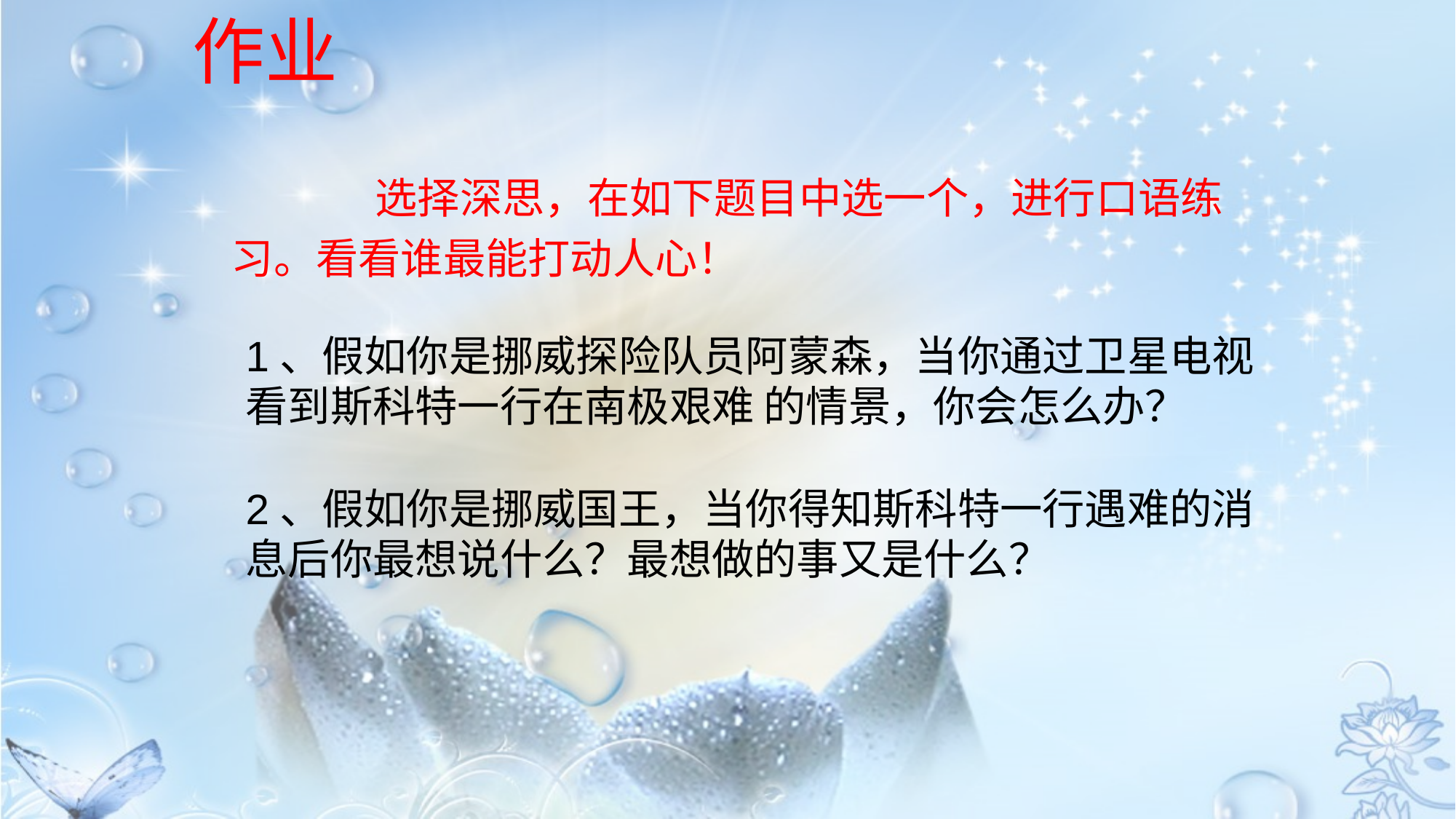

作业
      选择深思，在如下题目中选一个，进行口语练习。看看谁最能打动人心！
1、假如你是挪威探险队员阿蒙森，当你通过卫星电视看到斯科特一行在南极艰难 的情景，你会怎么办？

2、假如你是挪威国王，当你得知斯科特一行遇难的消息后你最想说什么？最想做的事又是什么？